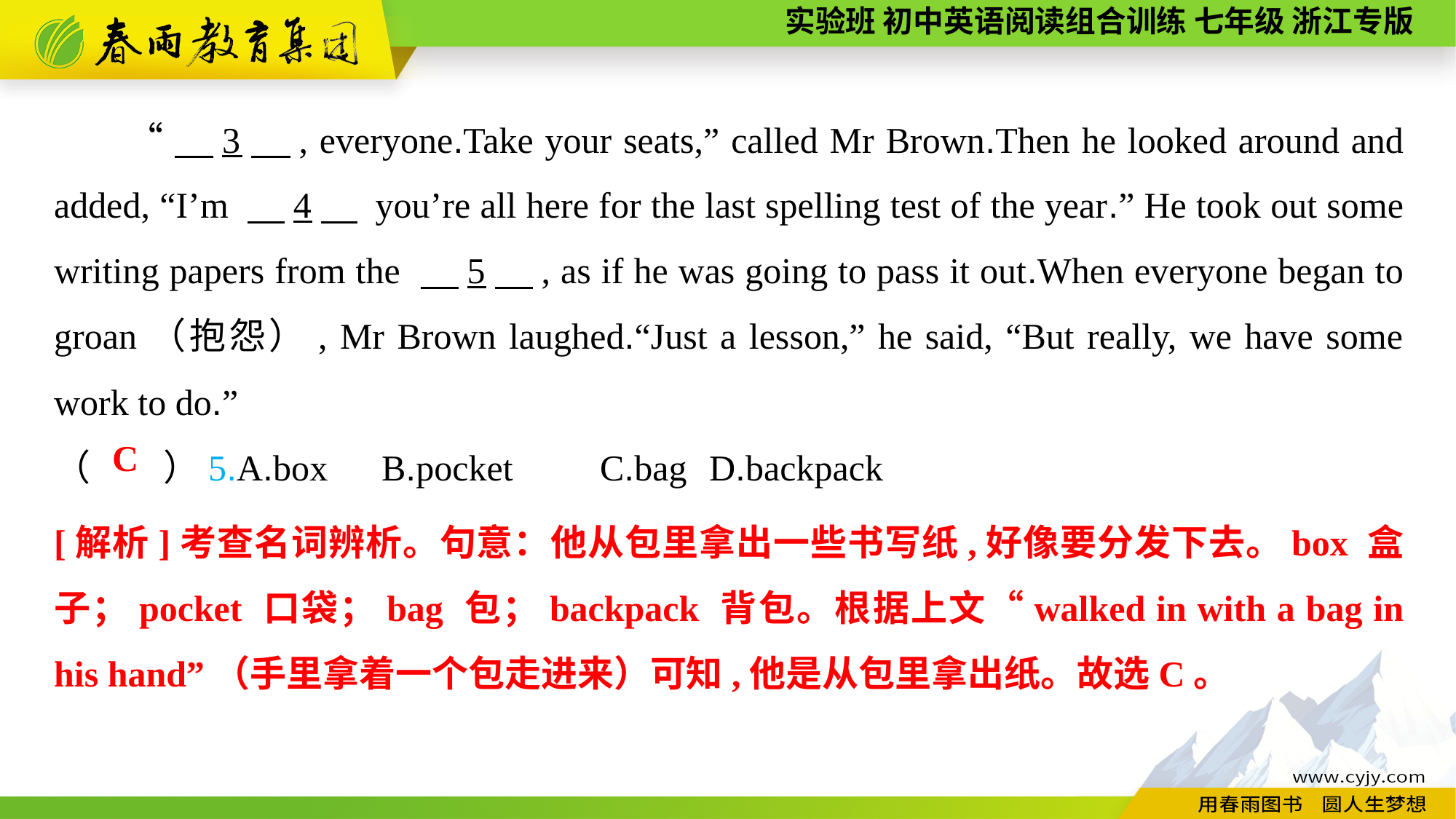

“　3　, everyone.Take your seats,” called Mr Brown.Then he looked around and added, “I’m 　4　 you’re all here for the last spelling test of the year.” He took out some writing papers from the 　5　, as if he was going to pass it out.When everyone began to groan（抱怨）, Mr Brown laughed.“Just a lesson,” he said, “But really, we have some work to do.”
（　　）5.A.box	B.pocket	C.bag	D.backpack
C
[解析]考查名词辨析。句意：他从包里拿出一些书写纸,好像要分发下去。box 盒子；pocket 口袋；bag 包；backpack 背包。根据上文“walked in with a bag in his hand”（手里拿着一个包走进来）可知,他是从包里拿出纸。故选C。